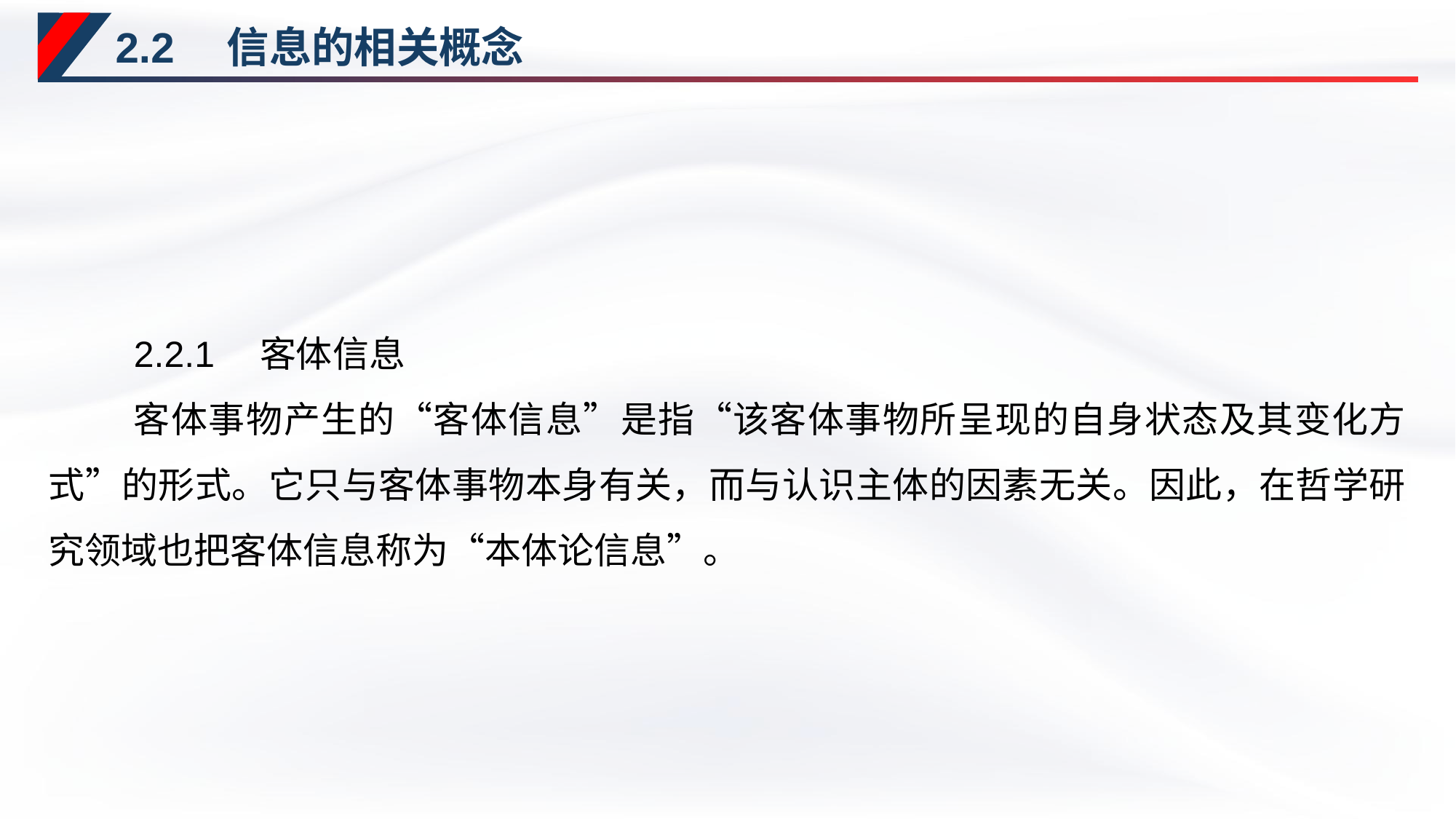

# 2.2　信息的相关概念
2.2.1　客体信息
客体事物产生的“客体信息”是指“该客体事物所呈现的自身状态及其变化方式”的形式。它只与客体事物本身有关，而与认识主体的因素无关。因此，在哲学研究领域也把客体信息称为“本体论信息”。